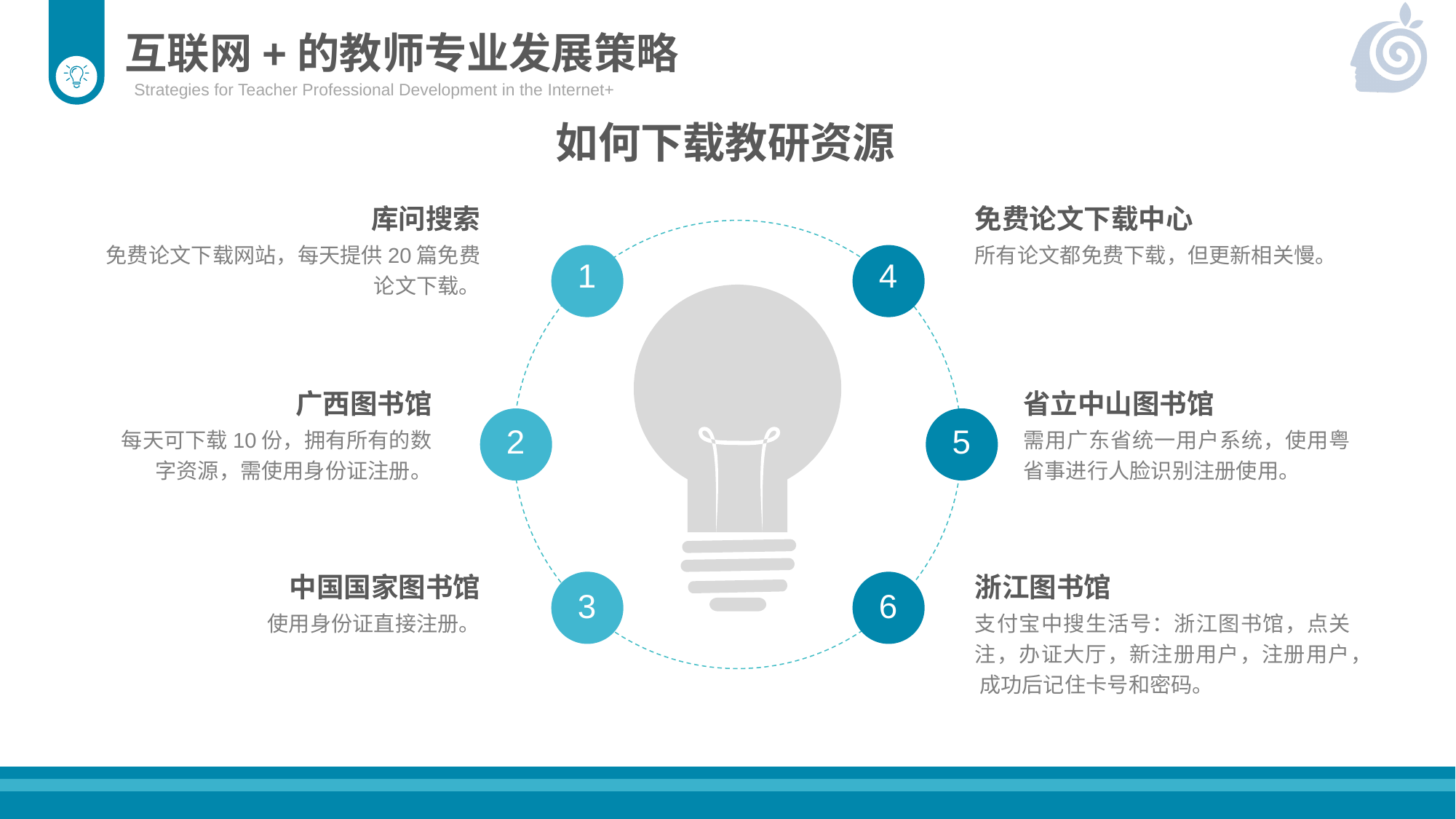

互联网+的教师专业发展策略
Strategies for Teacher Professional Development in the Internet+
如何下载教研资源
库问搜索
免费论文下载网站，每天提供20篇免费论文下载。
免费论文下载中心
所有论文都免费下载，但更新相关慢。

1
4

2
5

3
6
广西图书馆
每天可下载10份，拥有所有的数字资源，需使用身份证注册。
省立中山图书馆
需用广东省统一用户系统，使用粤省事进行人脸识别注册使用。
中国国家图书馆
使用身份证直接注册。
浙江图书馆
支付宝中搜生活号：浙江图书馆，点关注，办证大厅，新注册用户，注册用户， 成功后记住卡号和密码。